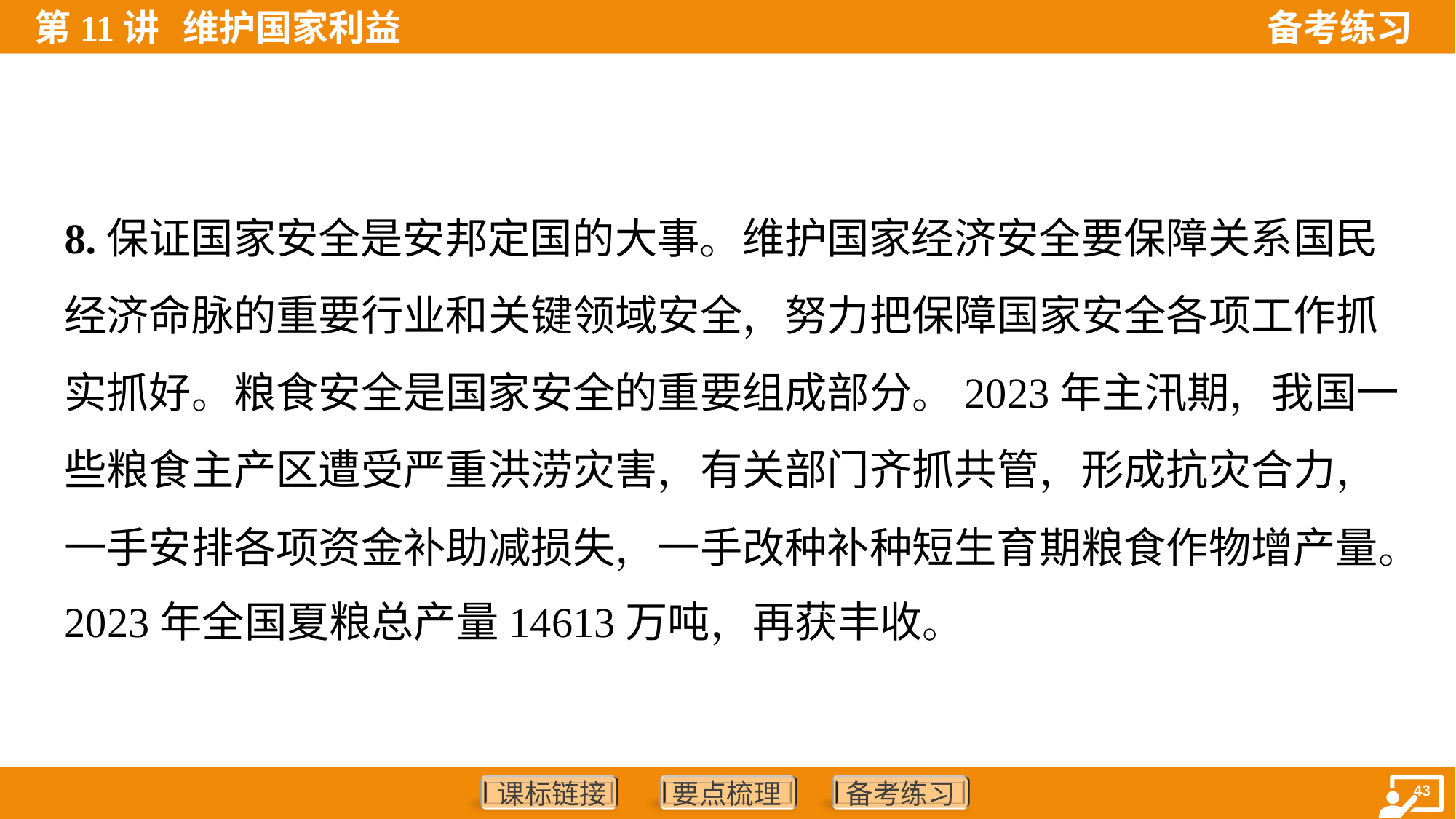

8.保证国家安全是安邦定国的大事。维护国家经济安全要保障关系国民
经济命脉的重要行业和关键领域安全，努力把保障国家安全各项工作抓
实抓好。粮食安全是国家安全的重要组成部分。2023年主汛期，我国一
些粮食主产区遭受严重洪涝灾害，有关部门齐抓共管，形成抗灾合力，
一手安排各项资金补助减损失，一手改种补种短生育期粮食作物增产量。
2023年全国夏粮总产量14613万吨，再获丰收。